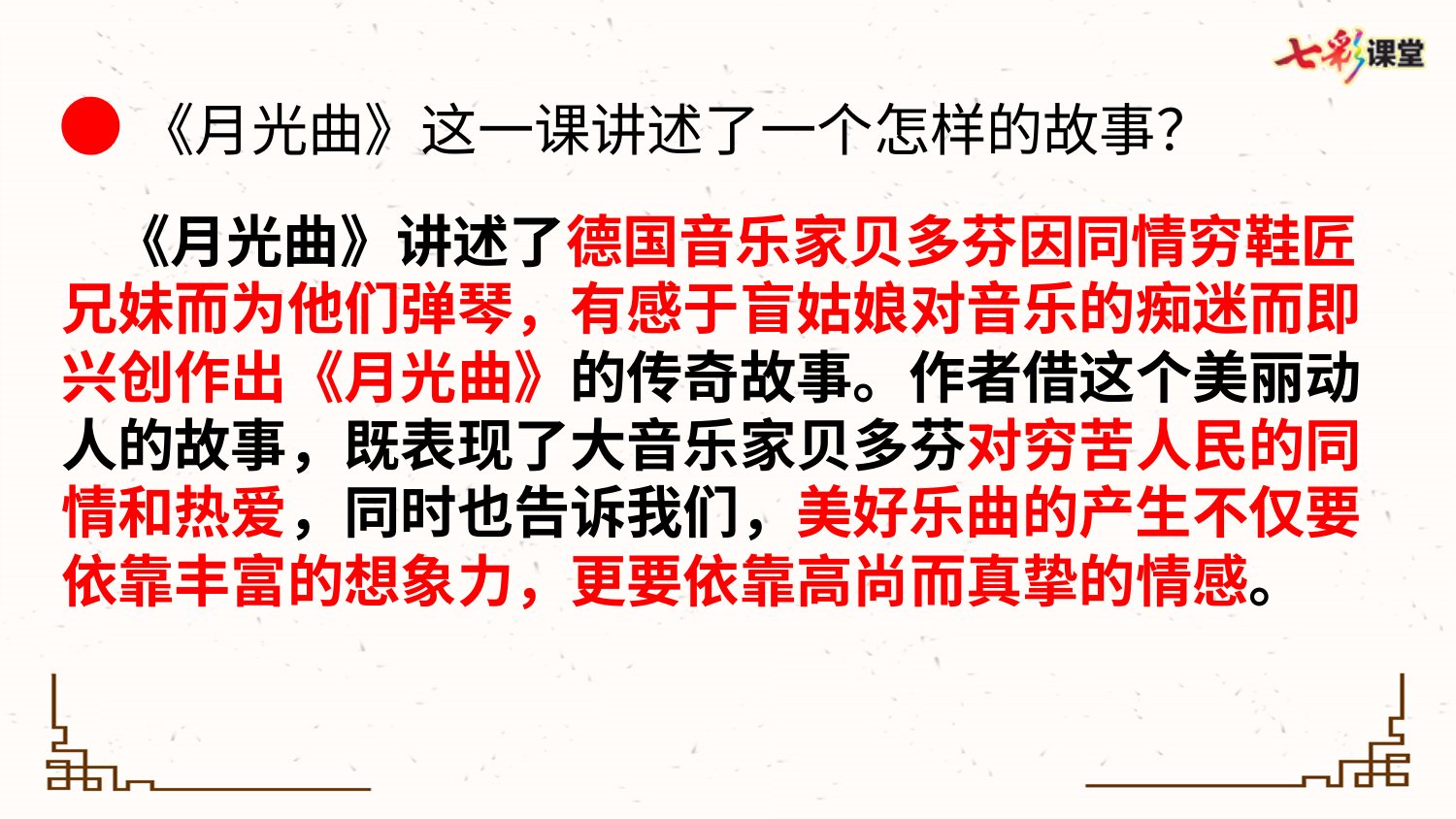

●《月光曲》这一课讲述了一个怎样的故事？
   《月光曲》讲述了德国音乐家贝多芬因同情穷鞋匠兄妹而为他们弹琴，有感于盲姑娘对音乐的痴迷而即兴创作出《月光曲》的传奇故事。作者借这个美丽动人的故事，既表现了大音乐家贝多芬对穷苦人民的同情和热爱，同时也告诉我们，美好乐曲的产生不仅要依靠丰富的想象力，更要依靠高尚而真挚的情感。